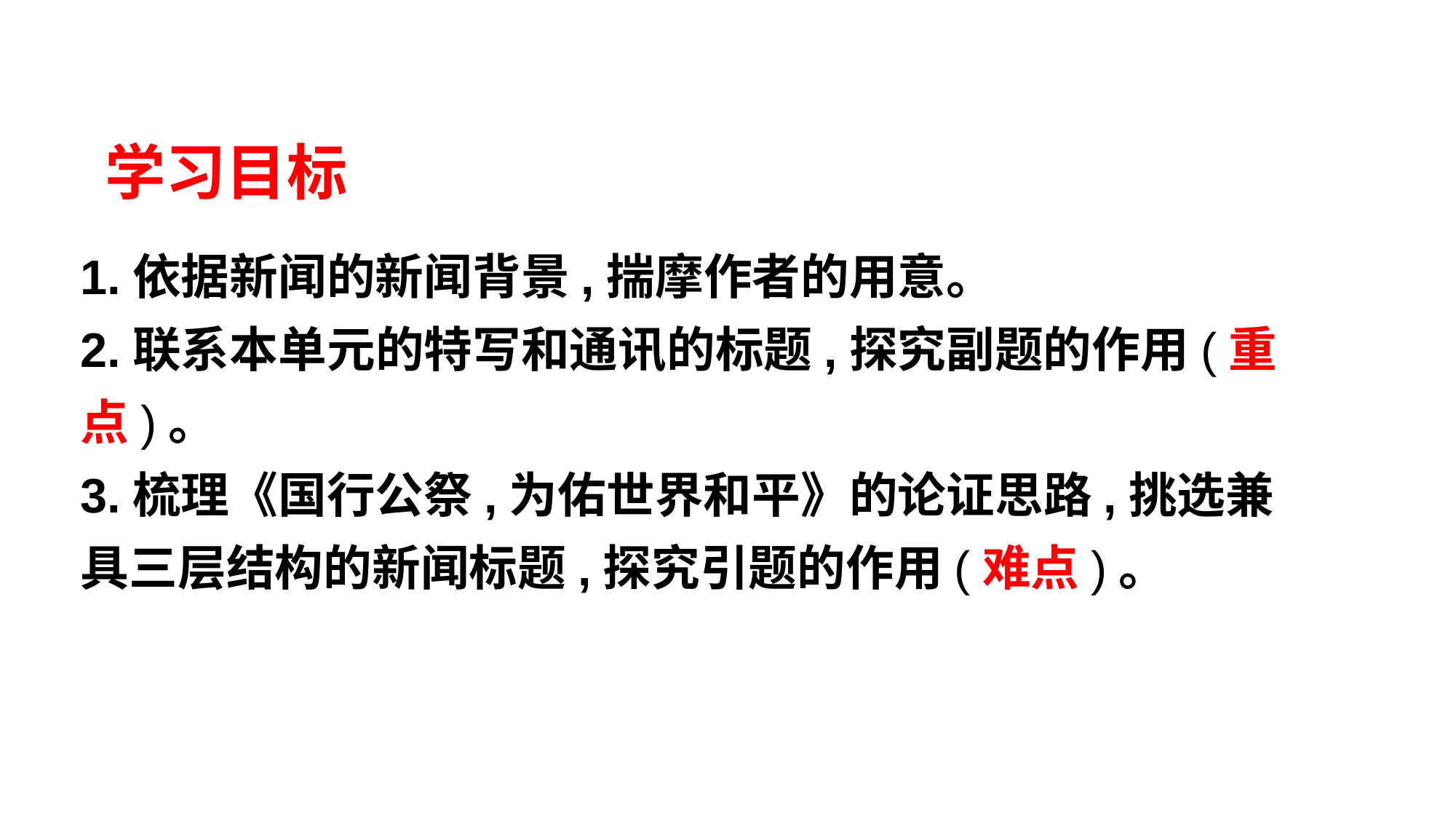

学习目标
1.依据新闻的新闻背景,揣摩作者的用意。
2.联系本单元的特写和通讯的标题,探究副题的作用(重点)。
3.梳理《国行公祭,为佑世界和平》的论证思路,挑选兼具三层结构的新闻标题,探究引题的作用(难点)。